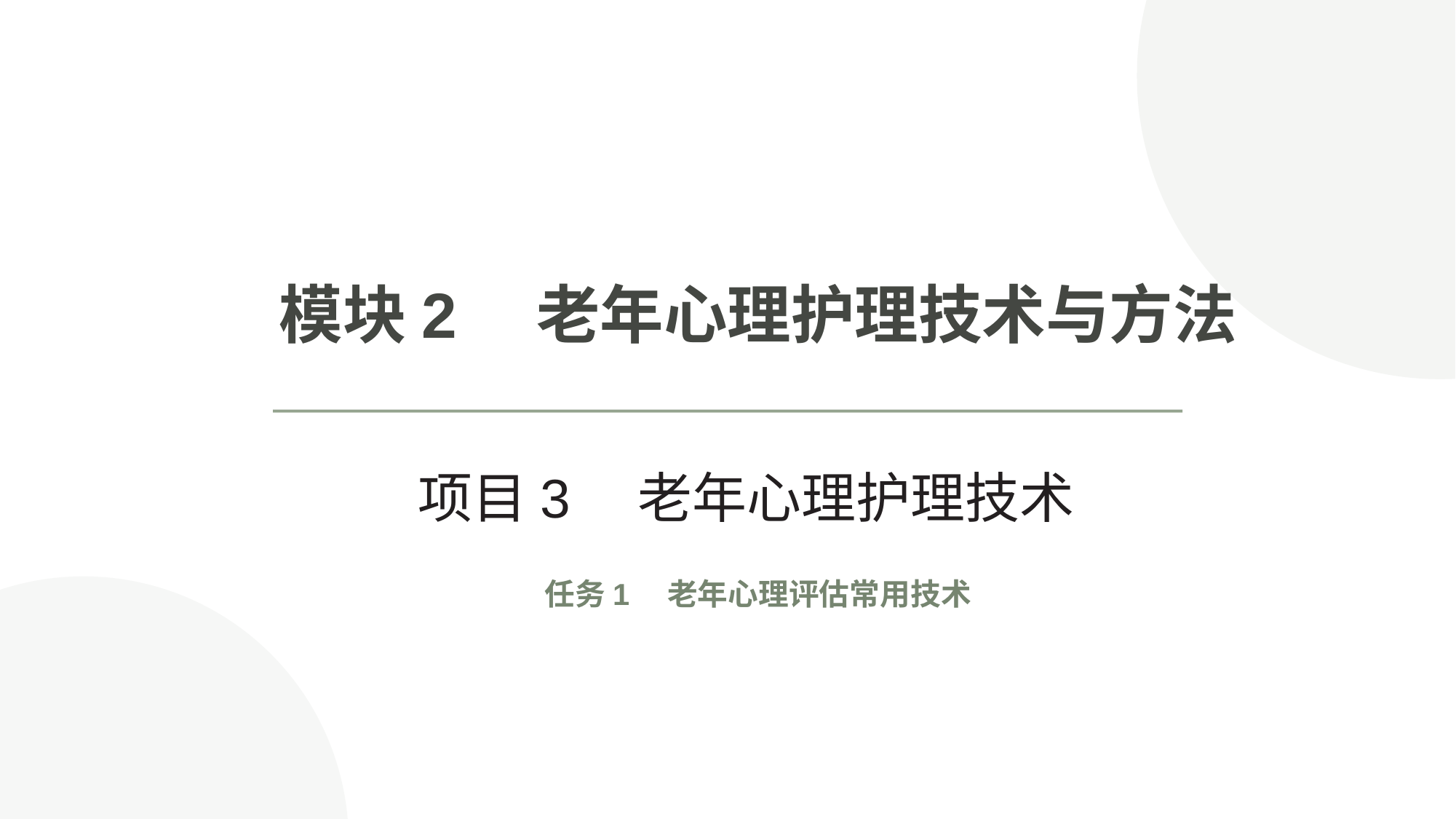

模块2　老年心理护理技术与方法

项目3　老年心理护理技术
任务1　老年心理评估常用技术